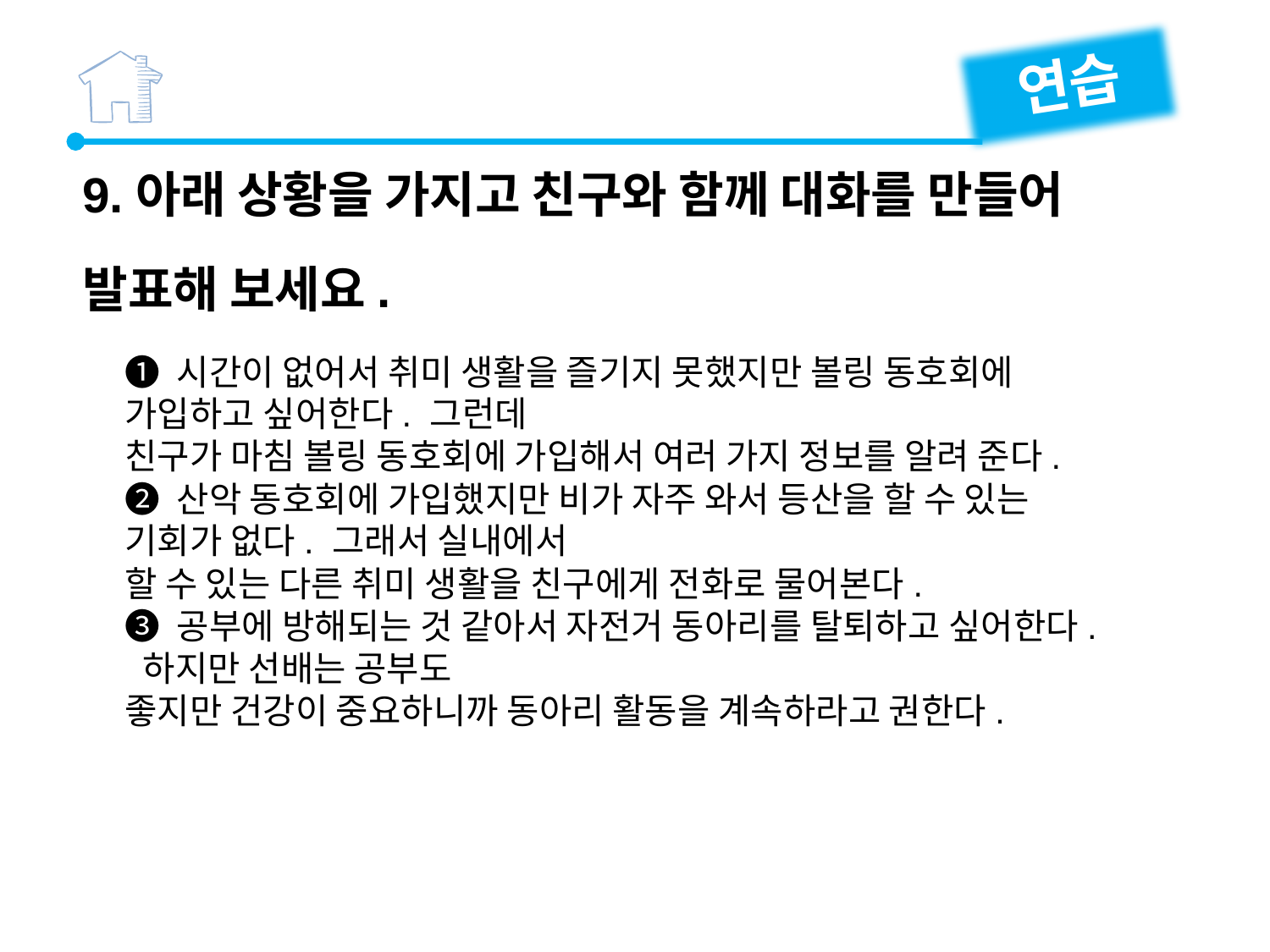

연습

9.아래 상황을 가지고 친구와 함께 대화를 만들어 발표해 보세요.
❶ 시간이 없어서 취미 생활을 즐기지 못했지만 볼링 동호회에 가입하고 싶어한다. 그런데
친구가 마침 볼링 동호회에 가입해서 여러 가지 정보를 알려 준다.
❷ 산악 동호회에 가입했지만 비가 자주 와서 등산을 할 수 있는 기회가 없다. 그래서 실내에서
할 수 있는 다른 취미 생활을 친구에게 전화로 물어본다.
❸ 공부에 방해되는 것 같아서 자전거 동아리를 탈퇴하고 싶어한다. 하지만 선배는 공부도
좋지만 건강이 중요하니까 동아리 활동을 계속하라고 권한다.